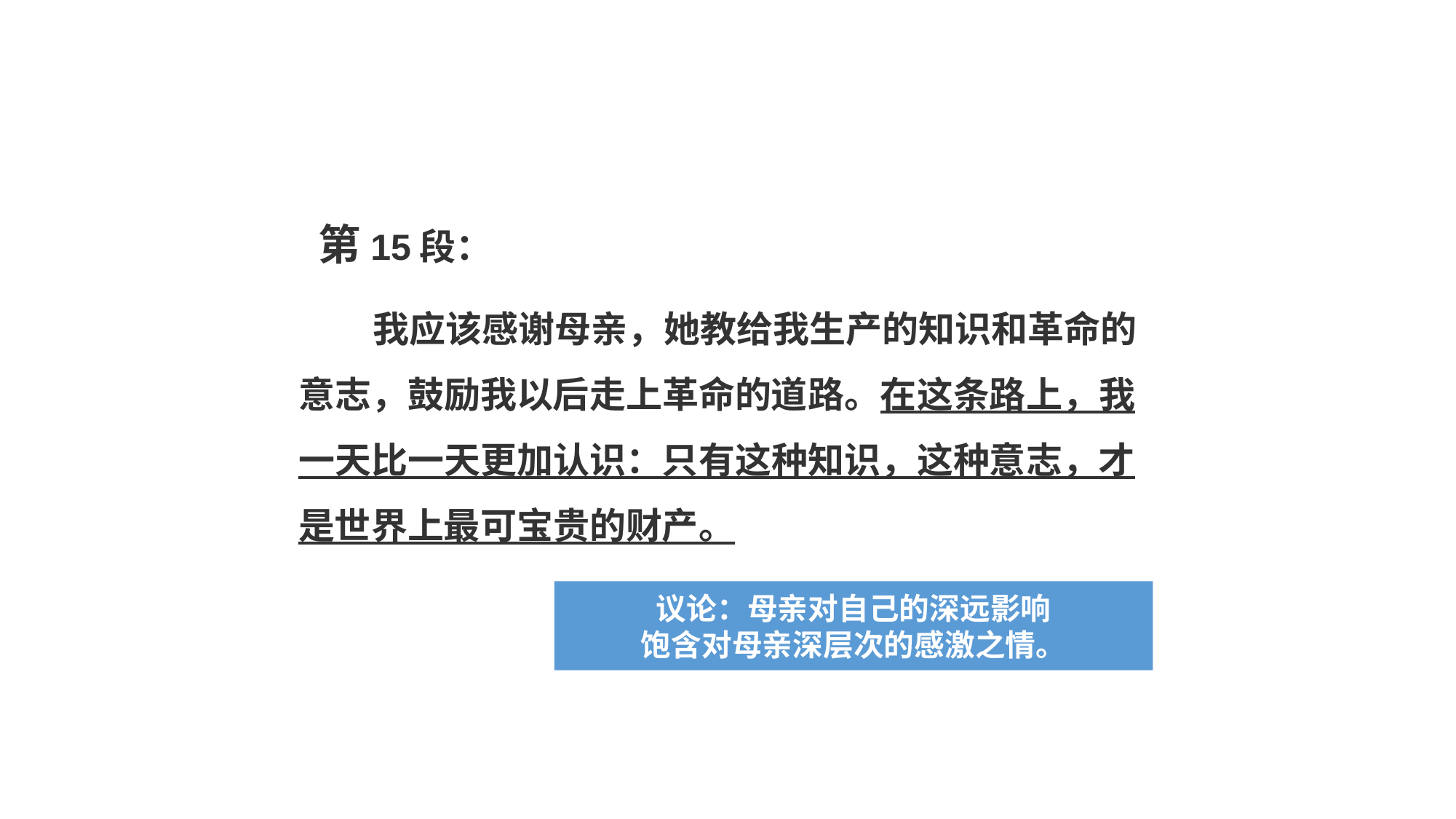

第15段：
        我应该感谢母亲，她教给我生产的知识和革命的意志，鼓励我以后走上革命的道路。在这条路上，我一天比一天更加认识：只有这种知识，这种意志，才是世界上最可宝贵的财产。
议论：母亲对自己的深远影响
饱含对母亲深层次的感激之情。